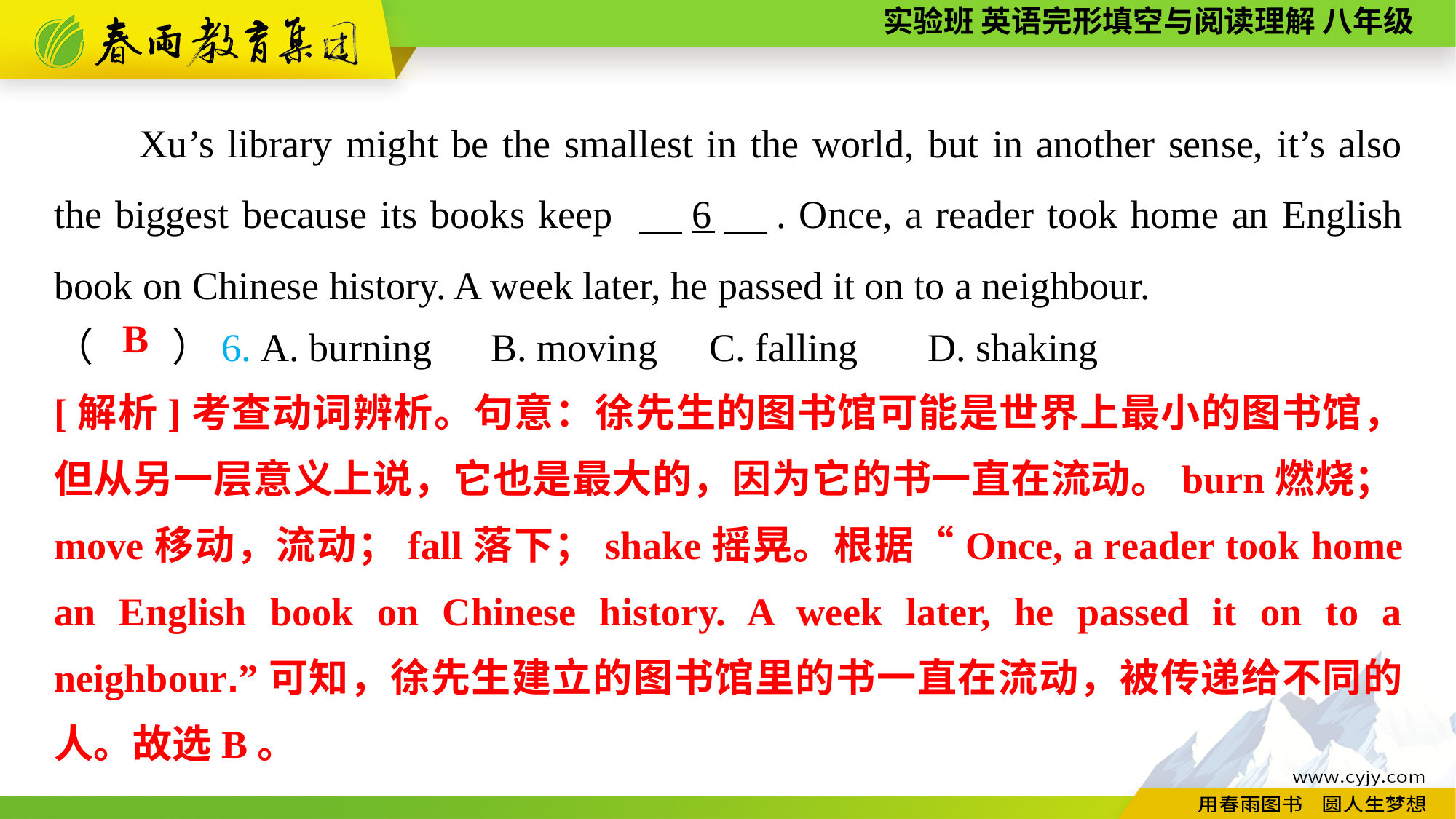

Xu’s library might be the smallest in the world, but in another sense, it’s also the biggest because its books keep 　6　. Once, a reader took home an English book on Chinese history. A week later, he passed it on to a neighbour.
（　　）6. A. burning	B. moving	C. falling	D. shaking
B
[解析]考查动词辨析。句意：徐先生的图书馆可能是世界上最小的图书馆，但从另一层意义上说，它也是最大的，因为它的书一直在流动。burn燃烧；move移动，流动；fall落下；shake摇晃。根据“Once, a reader took home an English book on Chinese history. A week later, he passed it on to a neighbour.”可知，徐先生建立的图书馆里的书一直在流动，被传递给不同的人。故选B。